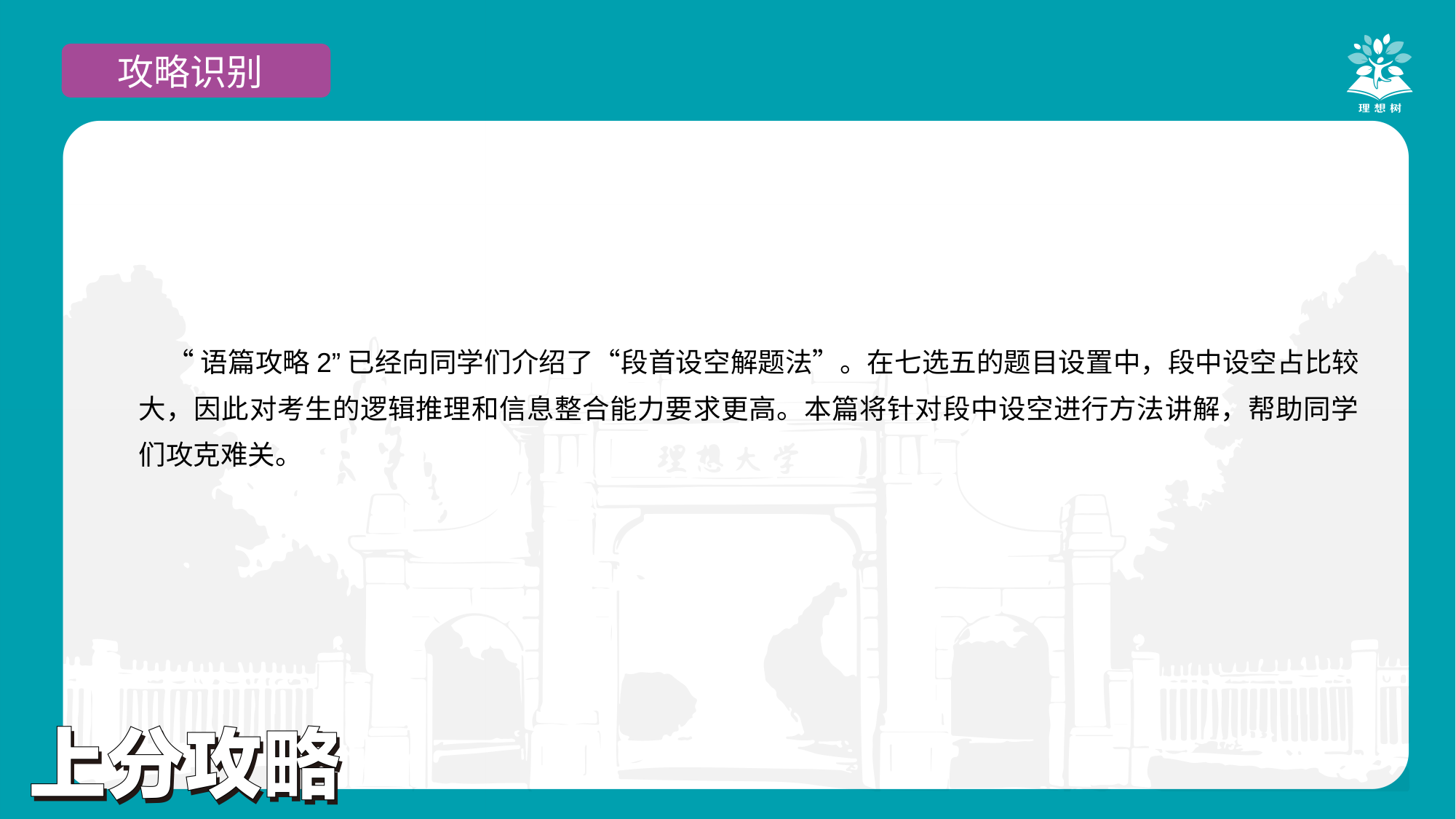

攻略识别
“语篇攻略2”已经向同学们介绍了“段首设空解题法”。在七选五的题目设置中，段中设空占比较 大，因此对考生的逻辑推理和信息整合能力要求更高。本篇将针对段中设空进行方法讲解，帮助同学们攻克难关。